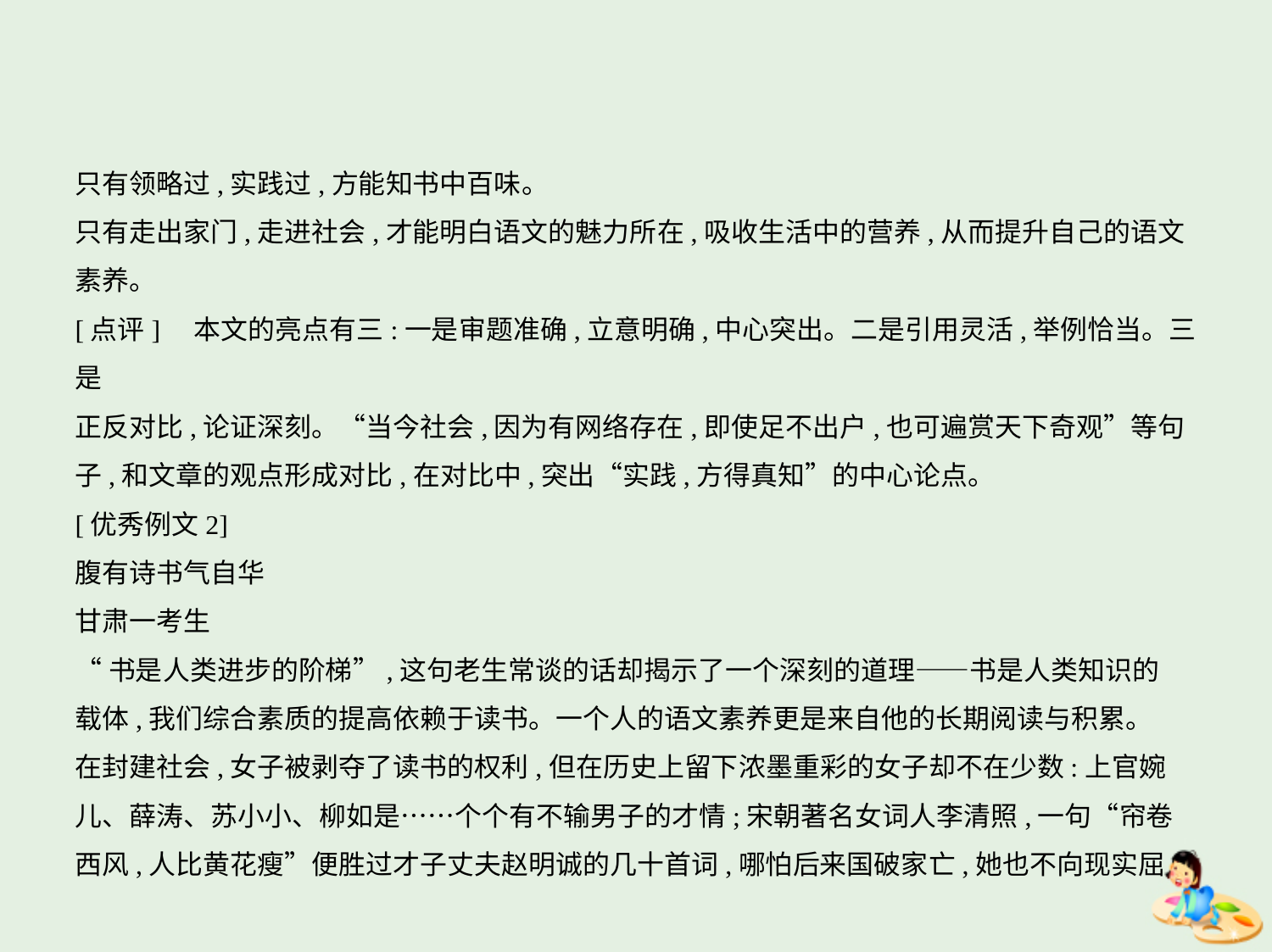

只有领略过,实践过,方能知书中百味。
只有走出家门,走进社会,才能明白语文的魅力所在,吸收生活中的营养,从而提升自己的语文
素养。
[点评]　本文的亮点有三:一是审题准确,立意明确,中心突出。二是引用灵活,举例恰当。三是
正反对比,论证深刻。“当今社会,因为有网络存在,即使足不出户,也可遍赏天下奇观”等句
子,和文章的观点形成对比,在对比中,突出“实践,方得真知”的中心论点。
[优秀例文2]
腹有诗书气自华
甘肃一考生
“书是人类进步的阶梯”,这句老生常谈的话却揭示了一个深刻的道理——书是人类知识的
载体,我们综合素质的提高依赖于读书。一个人的语文素养更是来自他的长期阅读与积累。
在封建社会,女子被剥夺了读书的权利,但在历史上留下浓墨重彩的女子却不在少数:上官婉
儿、薛涛、苏小小、柳如是……个个有不输男子的才情;宋朝著名女词人李清照,一句“帘卷
西风,人比黄花瘦”便胜过才子丈夫赵明诚的几十首词,哪怕后来国破家亡,她也不向现实屈